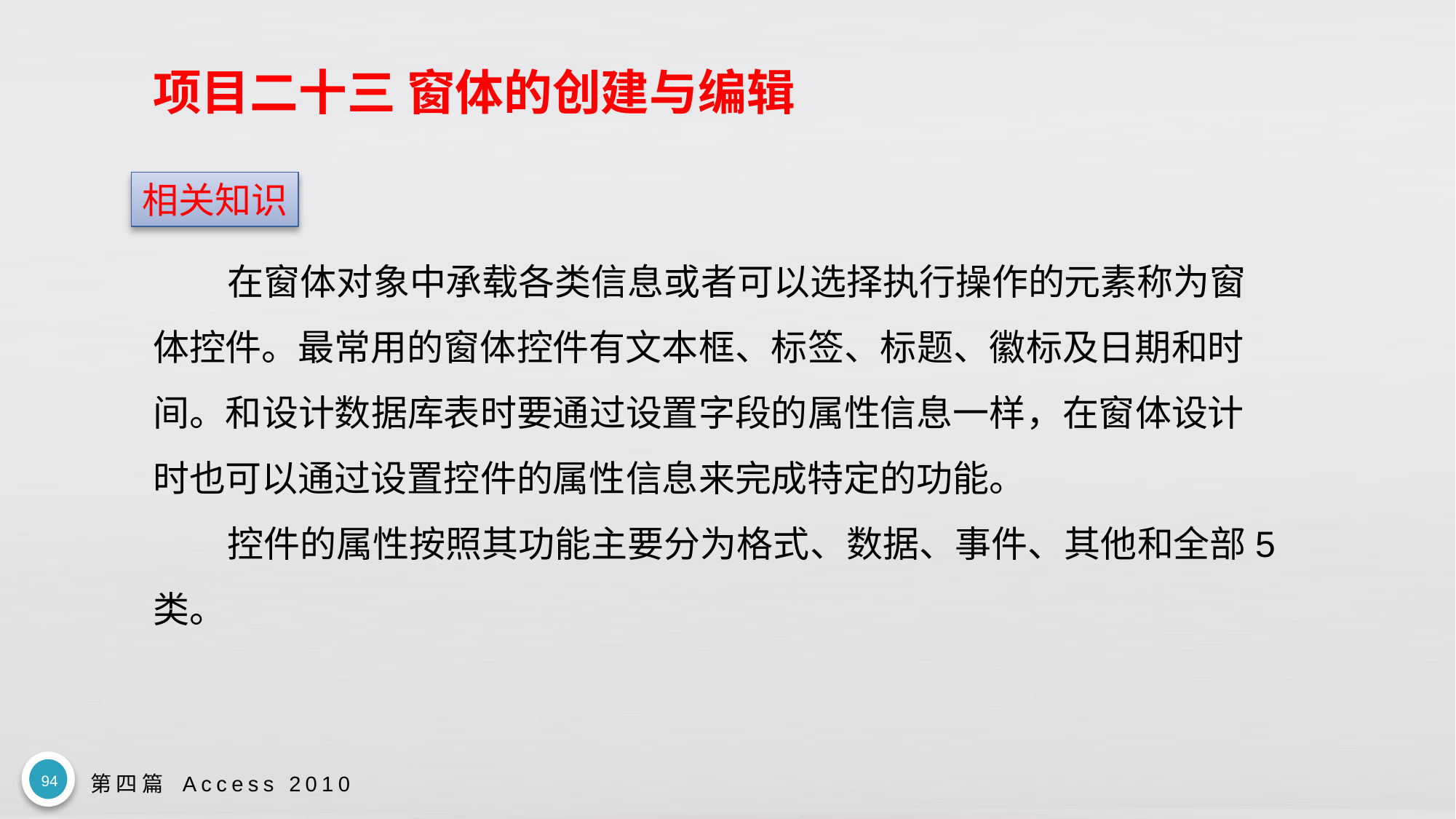

# 项目二十三 窗体的创建与编辑
相关知识
在窗体对象中承载各类信息或者可以选择执行操作的元素称为窗体控件。最常用的窗体控件有文本框、标签、标题、徽标及日期和时间。和设计数据库表时要通过设置字段的属性信息一样，在窗体设计时也可以通过设置控件的属性信息来完成特定的功能。
控件的属性按照其功能主要分为格式、数据、事件、其他和全部5类。
94